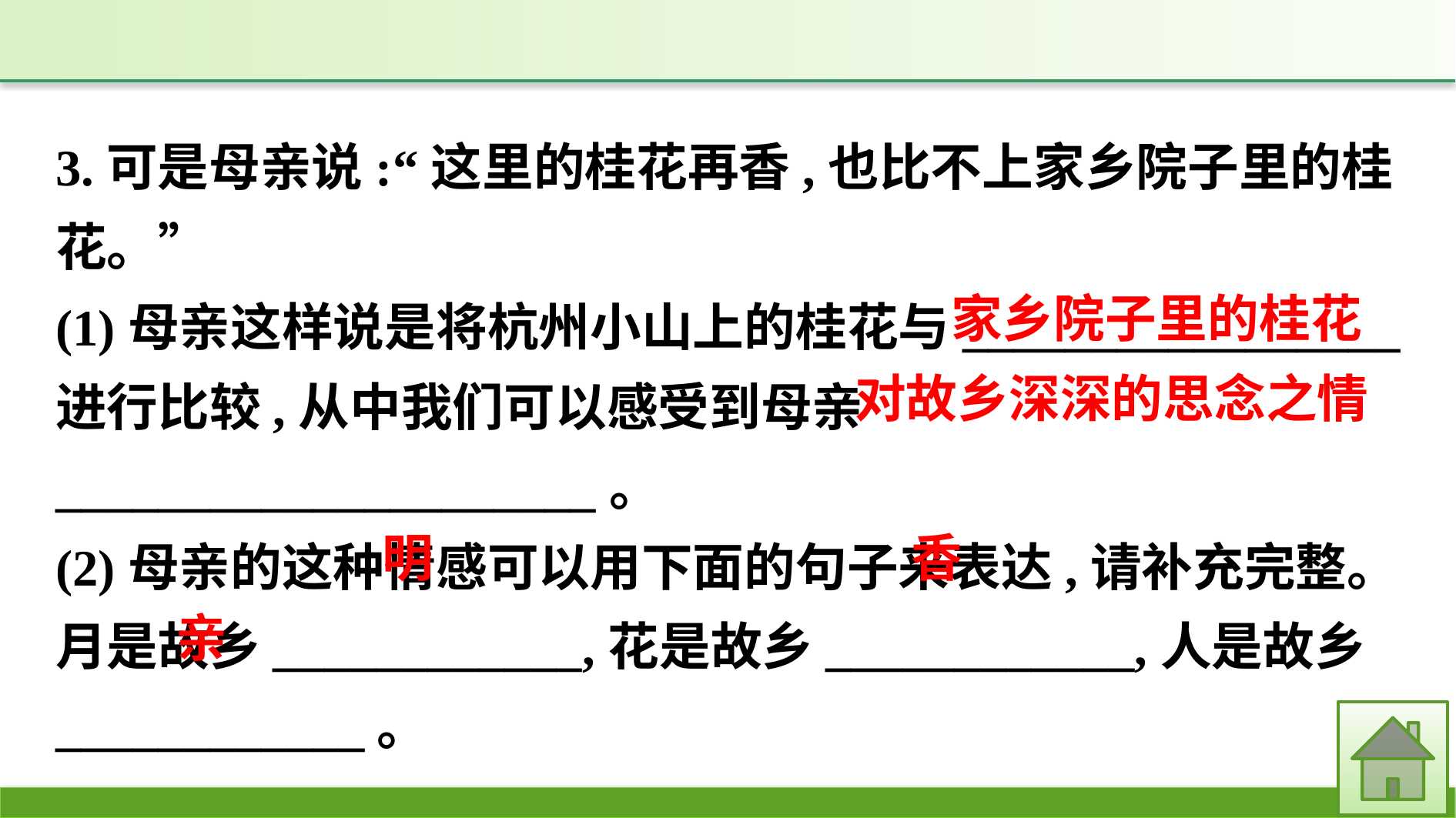

3.可是母亲说:“这里的桂花再香,也比不上家乡院子里的桂花。”
(1)母亲这样说是将杭州小山上的桂花与_________________进行比较,从中我们可以感受到母亲_____________________。
(2)母亲的这种情感可以用下面的句子来表达,请补充完整。
月是故乡____________,花是故乡____________,人是故乡____________。
家乡院子里的桂花
对故乡深深的思念之情
明
香
亲